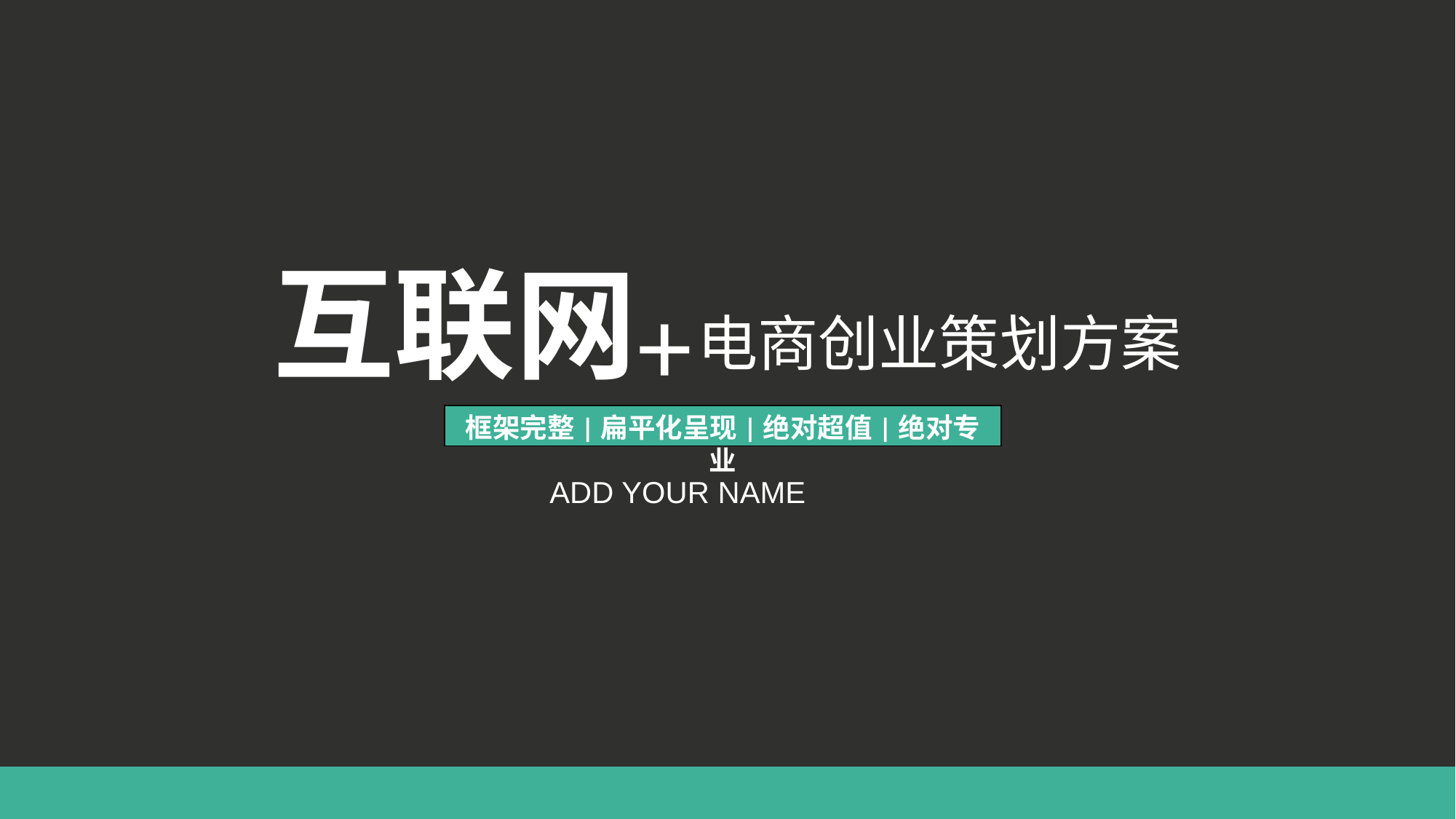

互联网
+
电商创业策划方案
框架完整|扁平化呈现|绝对超值|绝对专业
ADD YOUR NAME